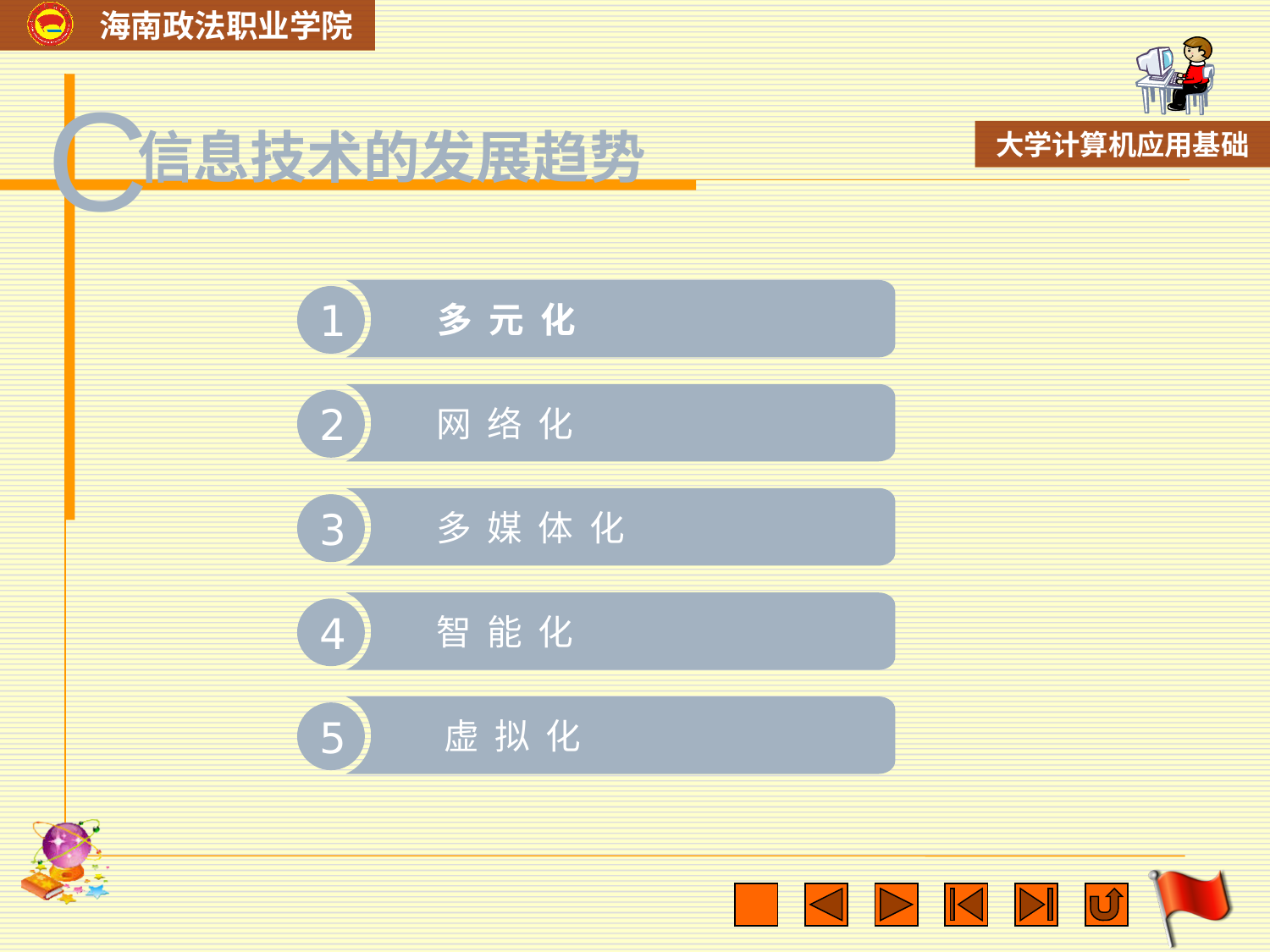

C
信息技术的发展趋势
      多  元  化
1
      网  络  化
2
      多  媒  体  化
3
      智  能  化
4
       虚  拟  化
5